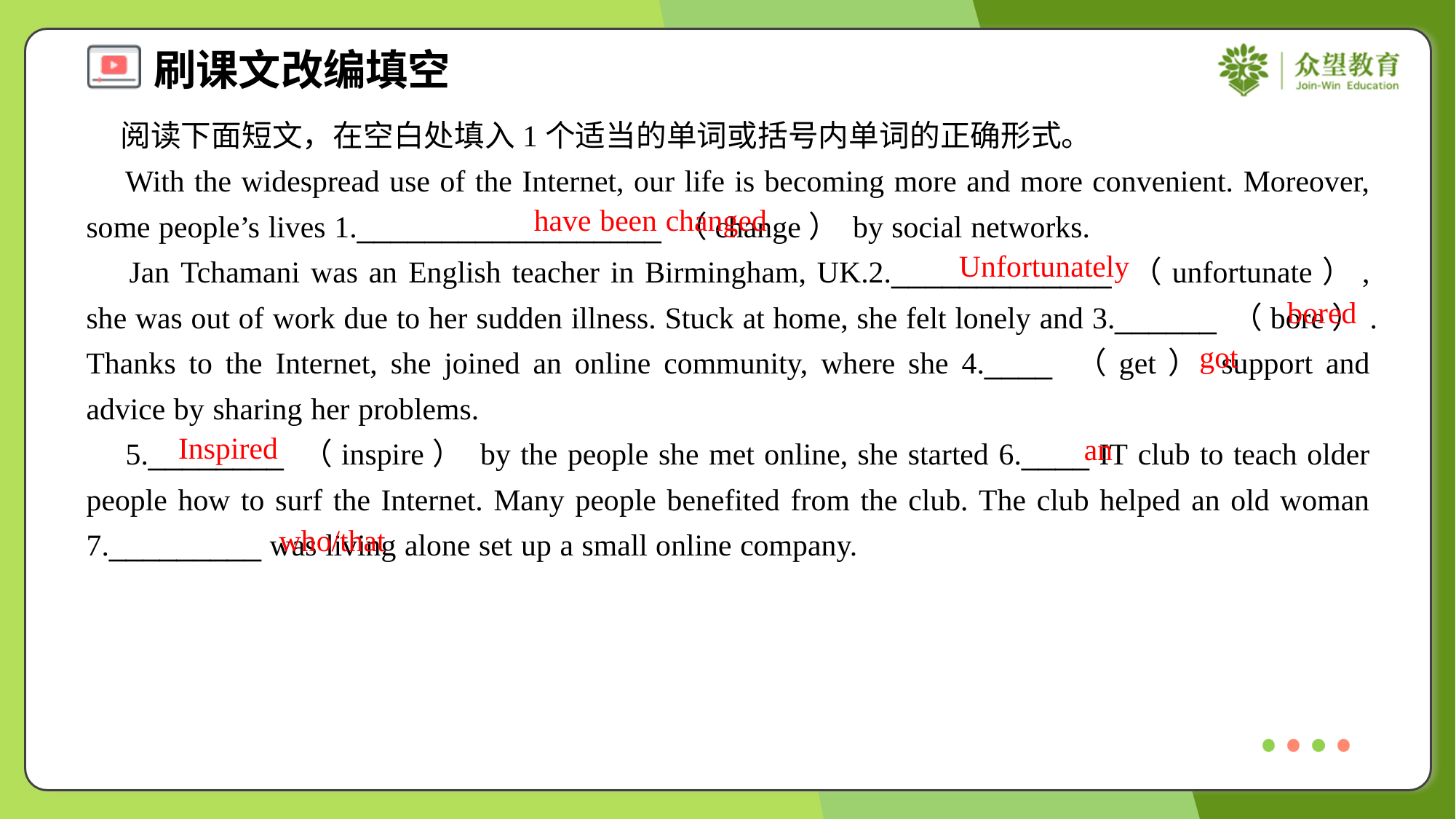

阅读下面短文，在空白处填入1个适当的单词或括号内单词的正确形式。
    With the widespread use of the Internet, our life is becoming more and more convenient. Moreover, some people’s lives 1.__________________ （change） by social networks.
    Jan Tchamani was an English teacher in Birmingham, UK.2._____________ （unfortunate）, she was out of work due to her sudden illness. Stuck at home, she felt lonely and 3.______ （bore）.Thanks to the Internet, she joined an online community, where she 4.____ （get） support and advice by sharing her problems.
    5.________ （inspire） by the people she met online, she started 6.____ IT club to teach older people how to surf the Internet. Many people benefited from the club. The club helped an old woman 7._________ was living alone set up a small online company.
have been changed
Unfortunately
bored
got
Inspired
an
who/that